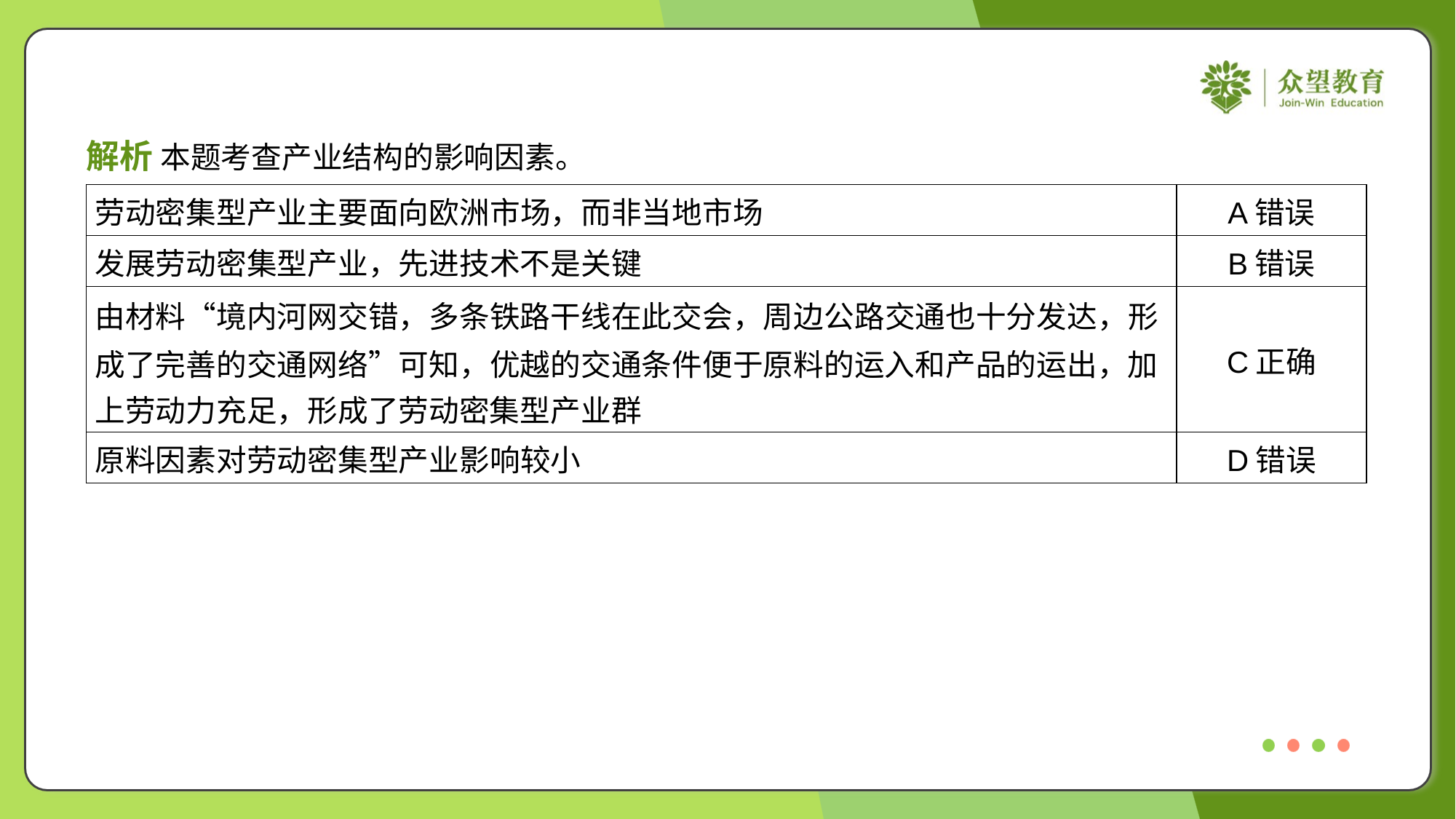

解析 本题考查产业结构的影响因素。
| 劳动密集型产业主要面向欧洲市场，而非当地市场 | A错误 |
| --- | --- |
| 发展劳动密集型产业，先进技术不是关键 | B错误 |
| 由材料“境内河网交错，多条铁路干线在此交会，周边公路交通也十分发达，形 成了完善的交通网络”可知，优越的交通条件便于原料的运入和产品的运出，加 上劳动力充足，形成了劳动密集型产业群 | C正确 |
| 原料因素对劳动密集型产业影响较小 | D错误 |